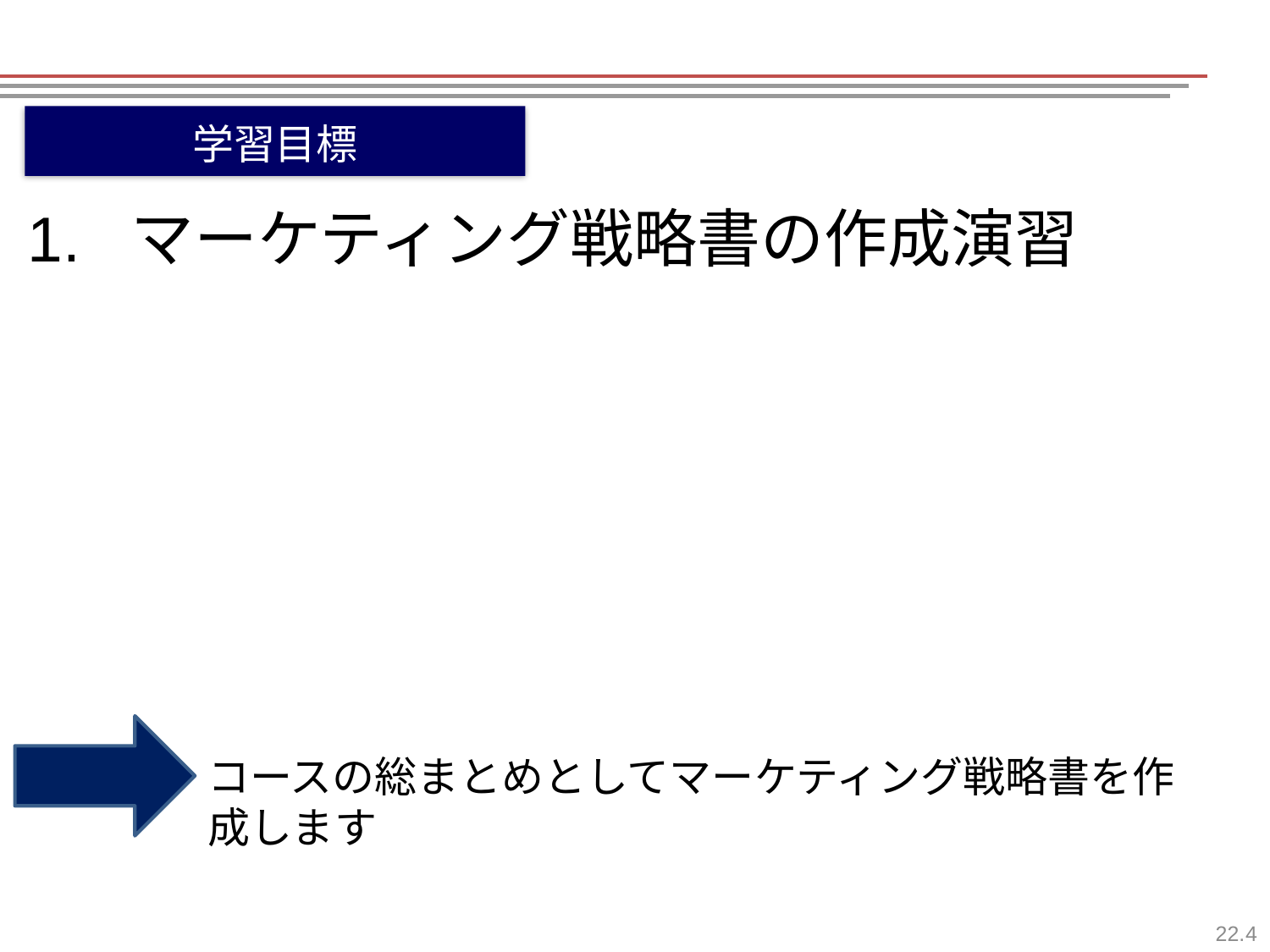

学習目標
マーケティング戦略書の作成演習

コースの総まとめとしてマーケティング戦略書を作成します
4